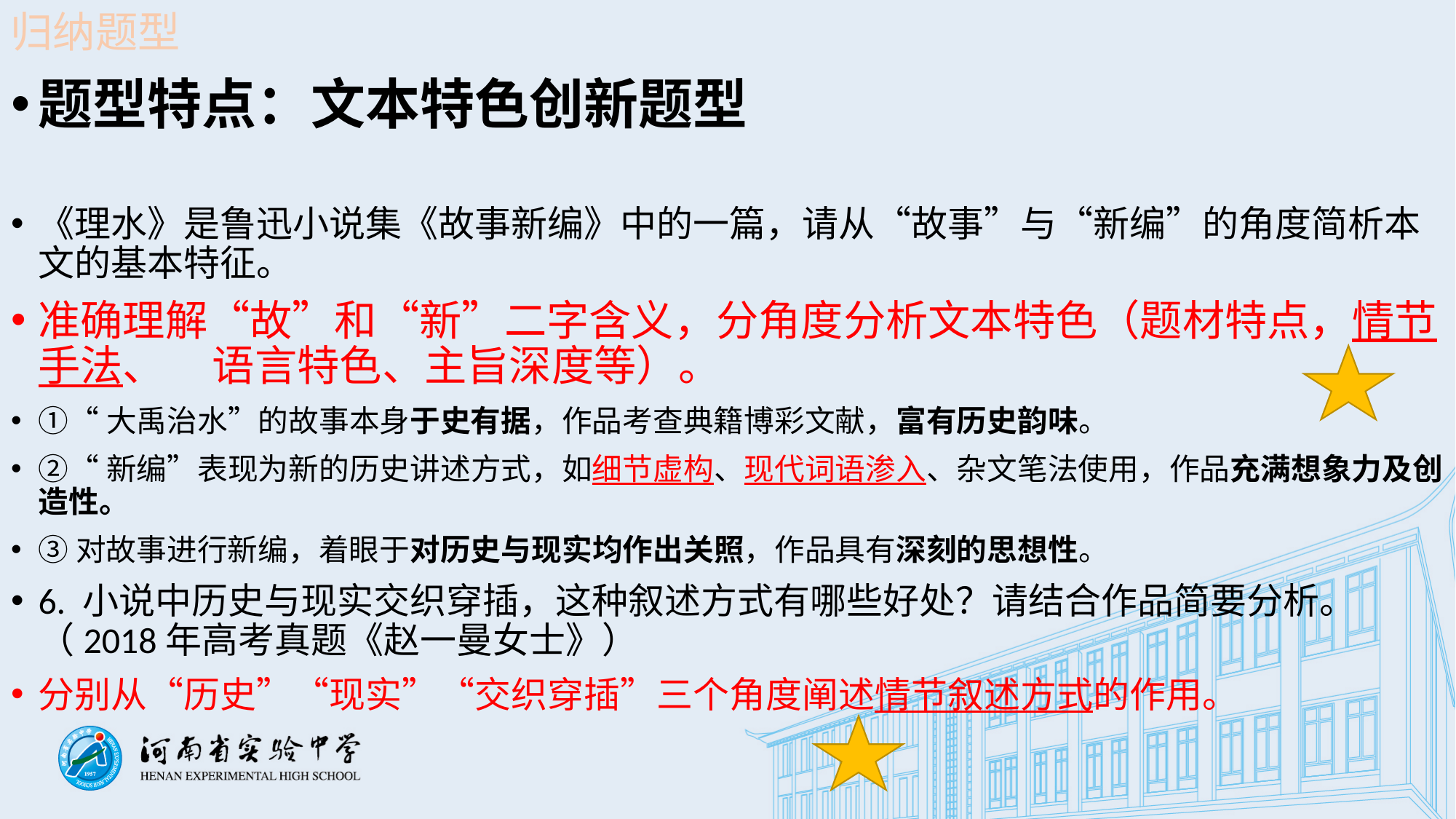

归纳题型

题型特点：文本特色创新题型

《理水》是鲁迅小说集《故事新编》中的一篇，请从“故事”与“新编”的角度简析本文的基本特征。
准确理解“故”和“新”二字含义，分角度分析文本特色（题材特点，情节手法、     语言特色、主旨深度等）。
①“大禹治水”的故事本身于史有据，作品考查典籍博彩文献，富有历史韵味。
②“新编”表现为新的历史讲述方式，如细节虚构、现代词语渗入、杂文笔法使用，作品充满想象力及创造性。
③对故事进行新编，着眼于对历史与现实均作出关照，作品具有深刻的思想性。
6. 小说中历史与现实交织穿插，这种叙述方式有哪些好处？请结合作品简要分析。（2018年高考真题《赵一曼女士》）
分别从“历史”“现实”“交织穿插”三个角度阐述情节叙述方式的作用。